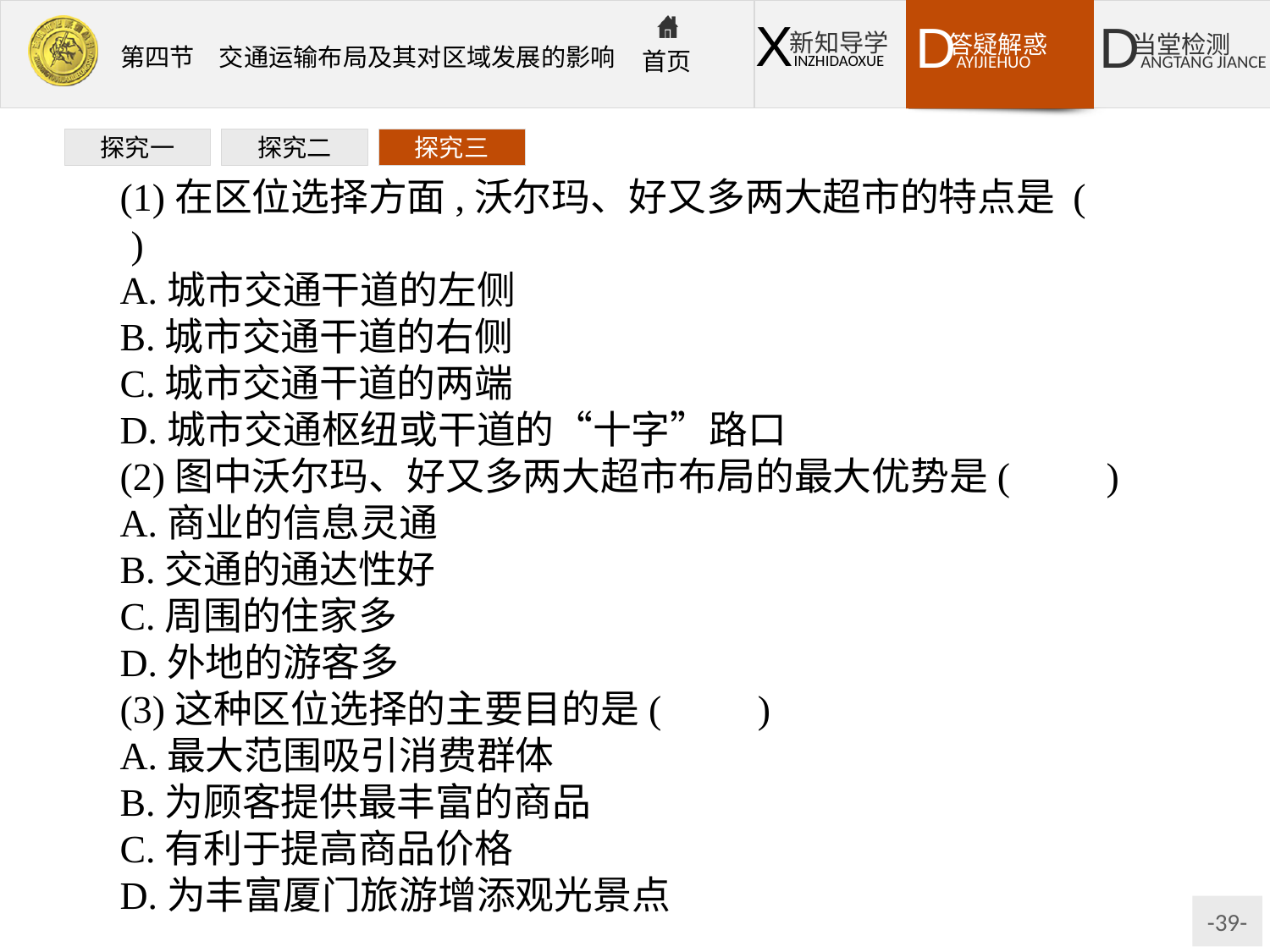

探究一
探究二
探究三
(1)在区位选择方面,沃尔玛、好又多两大超市的特点是 (　　)
A.城市交通干道的左侧
B.城市交通干道的右侧
C.城市交通干道的两端
D.城市交通枢纽或干道的“十字”路口
(2)图中沃尔玛、好又多两大超市布局的最大优势是(　　)
A.商业的信息灵通
B.交通的通达性好
C.周围的住家多
D.外地的游客多
(3)这种区位选择的主要目的是(　　)
A.最大范围吸引消费群体
B.为顾客提供最丰富的商品
C.有利于提高商品价格
D.为丰富厦门旅游增添观光景点